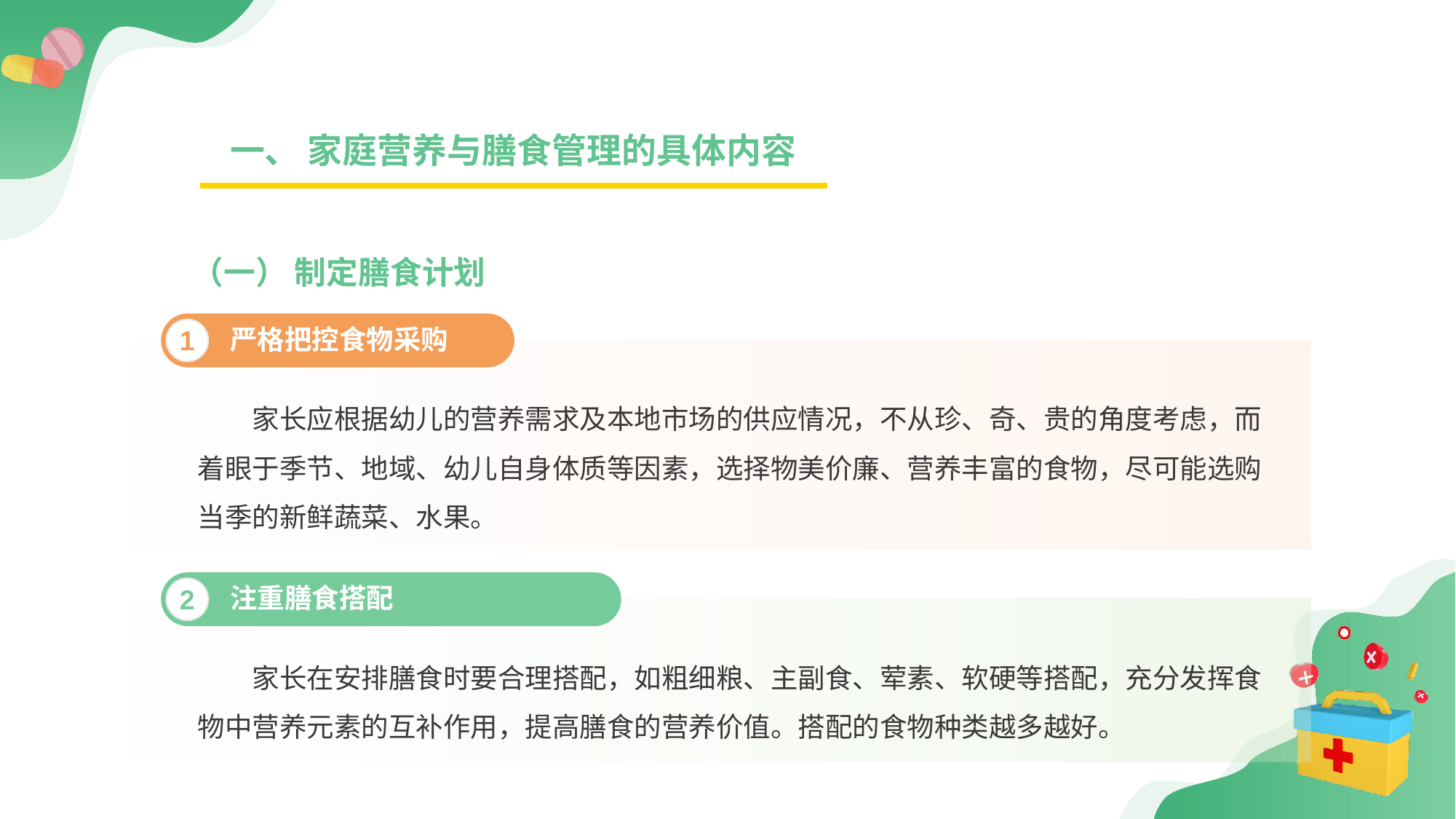

一、 家庭营养与膳食管理的具体内容
（一） 制定膳食计划

严格把控食物采购

1

家长应根据幼儿的营养需求及本地市场的供应情况，不从珍、奇、贵的角度考虑，而着眼于季节、地域、幼儿自身体质等因素，选择物美价廉、营养丰富的食物，尽可能选购当季的新鲜蔬菜、水果。

注重膳食搭配

2

家长在安排膳食时要合理搭配，如粗细粮、主副食、荤素、软硬等搭配，充分发挥食物中营养元素的互补作用，提高膳食的营养价值。搭配的食物种类越多越好。